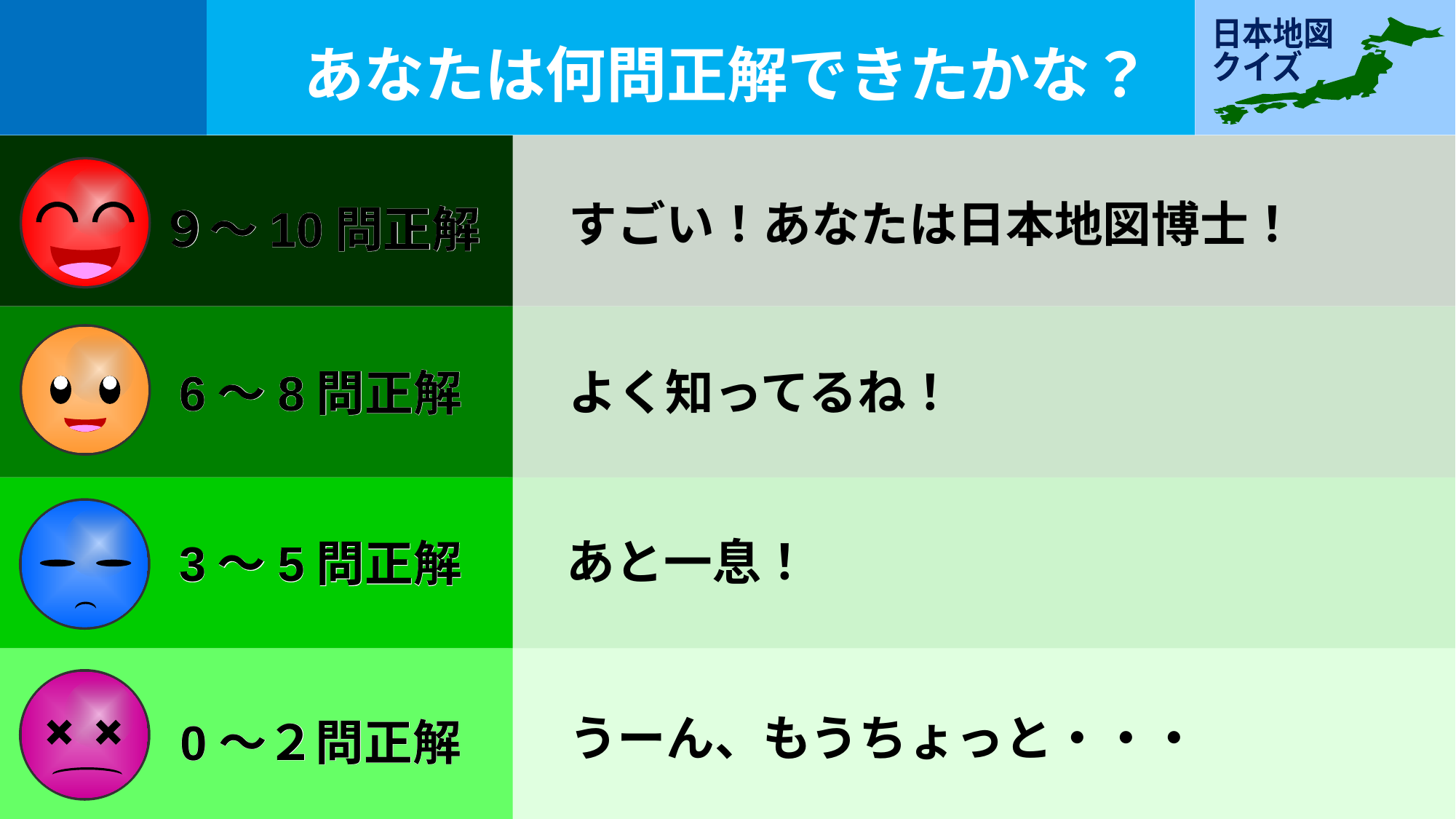

あなたは何問正解できたかな？

すごい！あなたは日本地図博士！
９～10問正解
９～10問正解

よく知ってるね！
6～8問正解
6～8問正解

あと一息！
3～5問正解
3～5問正解

うーん、もうちょっと・・・
0～２問正解
0～２問正解